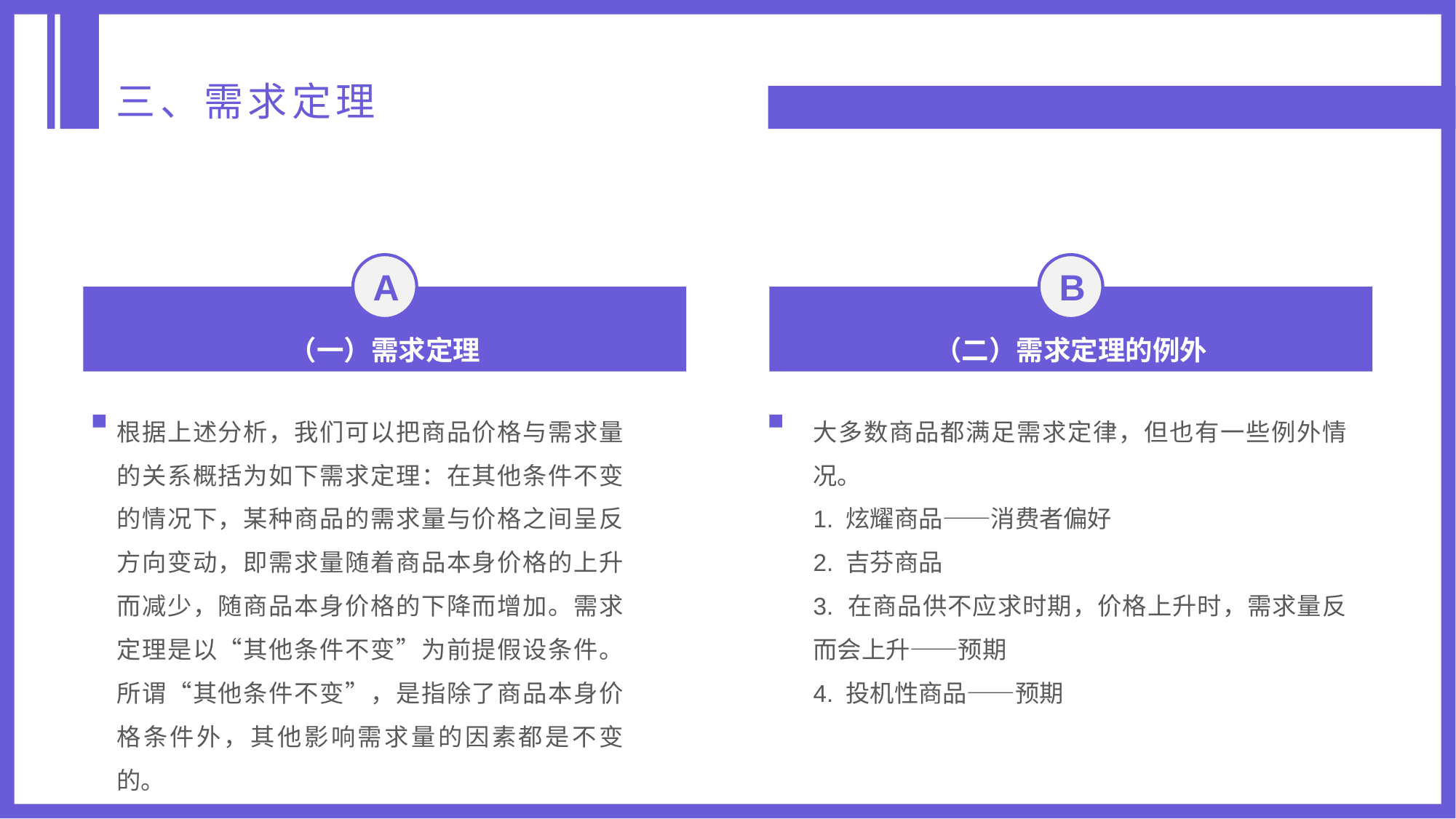

三、需求定理
A
B
（一）需求定理
（二）需求定理的例外
根据上述分析，我们可以把商品价格与需求量的关系概括为如下需求定理：在其他条件不变的情况下，某种商品的需求量与价格之间呈反方向变动，即需求量随着商品本身价格的上升而减少，随商品本身价格的下降而增加。需求定理是以“其他条件不变”为前提假设条件。所谓“其他条件不变”，是指除了商品本身价格条件外，其他影响需求量的因素都是不变的。

大多数商品都满足需求定律，但也有一些例外情况。
1. 炫耀商品——消费者偏好
2. 吉芬商品
3. 在商品供不应求时期，价格上升时，需求量反而会上升——预期
4. 投机性商品——预期